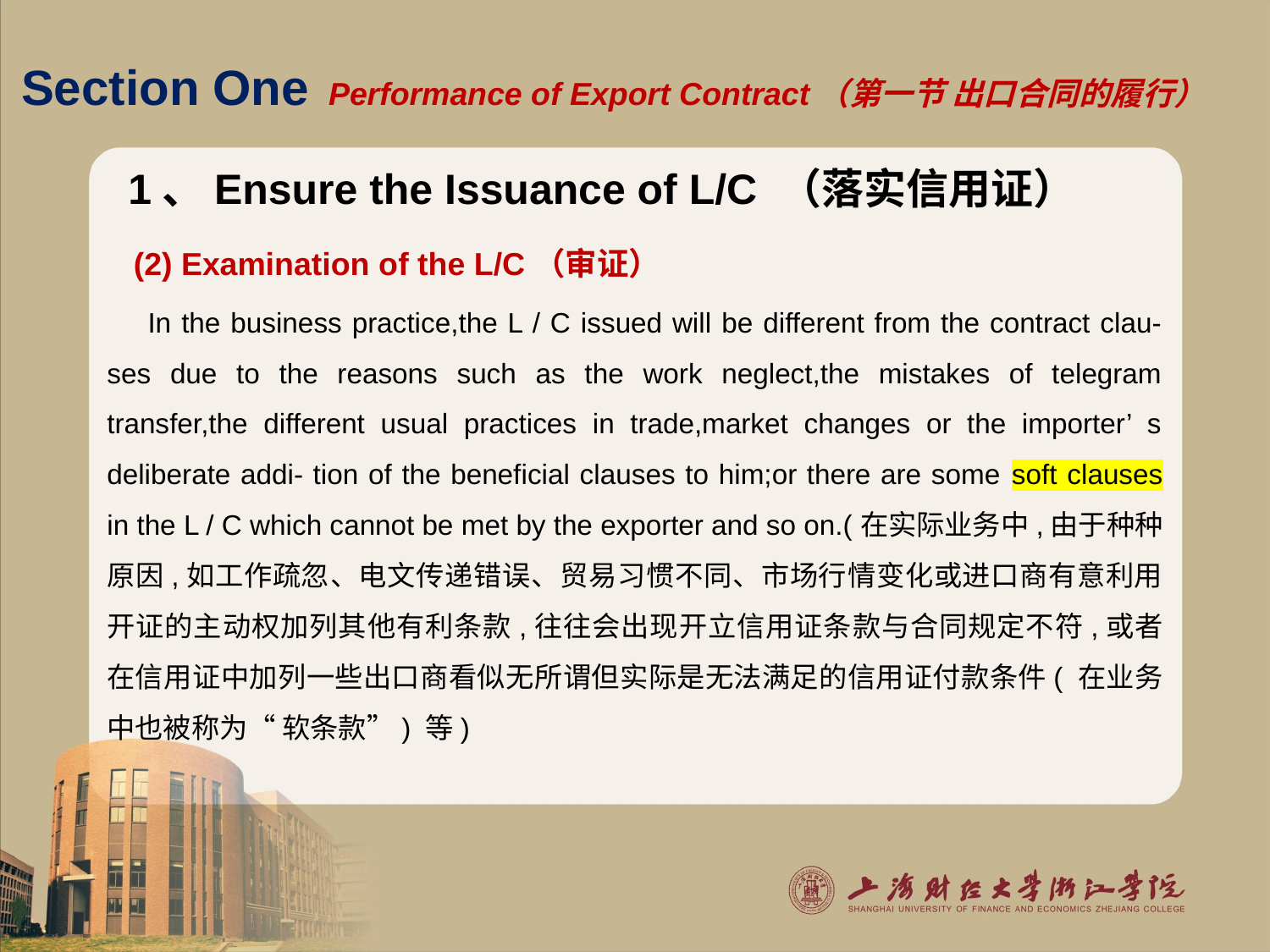

# Section One  Performance of Export Contract（第一节 出口合同的履行）
1、Ensure the Issuance of L/C （落实信用证）
   (2) Examination of the L/C（审证）
    In the business practice,the L / C issued will be different from the contract clau- ses due to the reasons such as the work neglect,the mistakes of telegram transfer,the different usual practices in trade,market changes or the importer’ s deliberate addi- tion of the beneficial clauses to him;or there are some soft clauses in the L / C which cannot be met by the exporter and so on.(在实际业务中,由于种种原因,如工作疏忽、电文传递错误、贸易习惯不同、市场行情变化或进口商有意利用开证的主动权加列其他有利条款,往往会出现开立信用证条款与合同规定不符,或者在信用证中加列一些出口商看似无所谓但实际是无法满足的信用证付款条件( 在业务中也被称为“ 软条款”) 等)